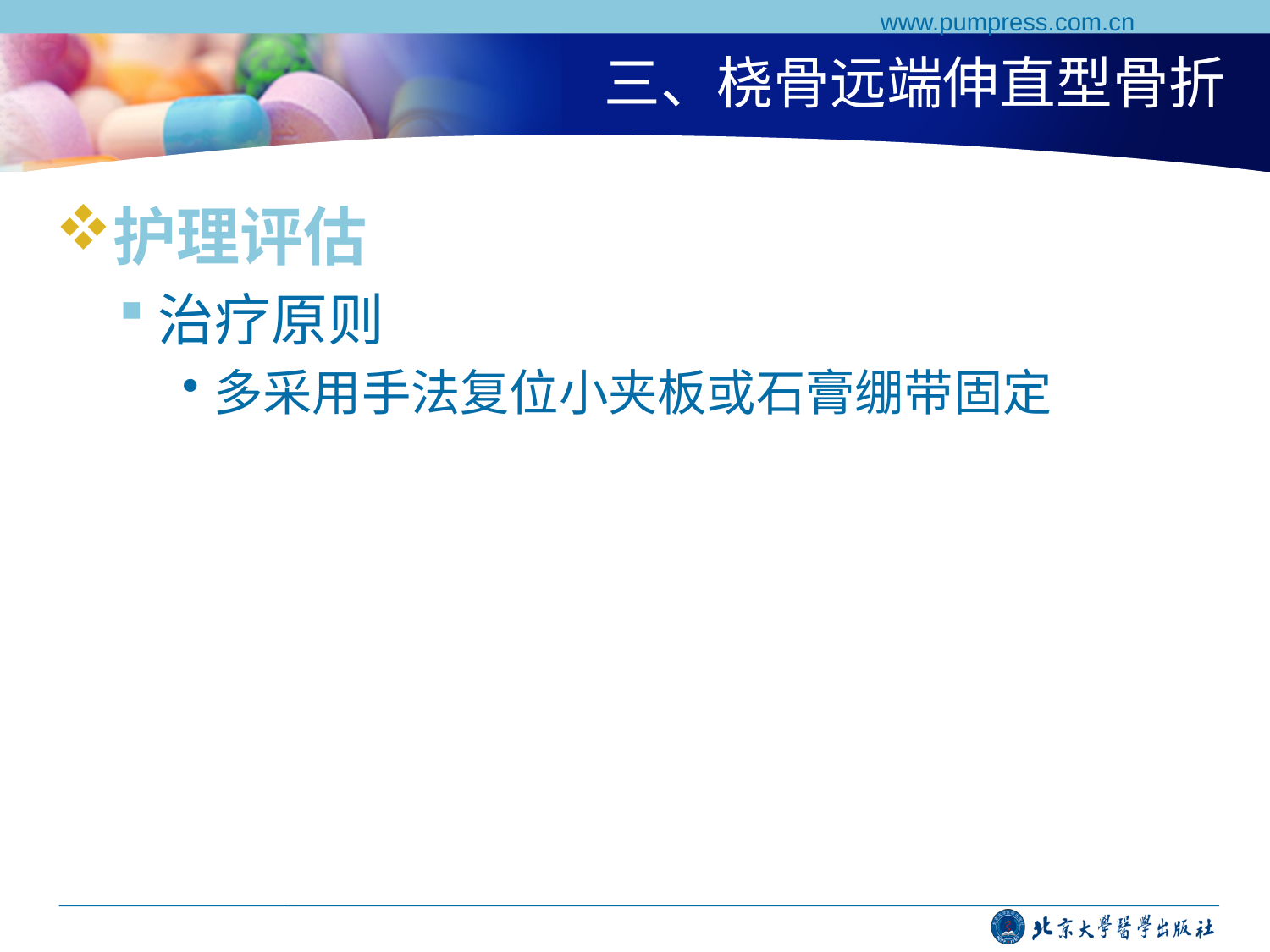

www.pumpress.com.cn
# 三、桡骨远端伸直型骨折
护理评估
治疗原则
多采用手法复位小夹板或石膏绷带固定